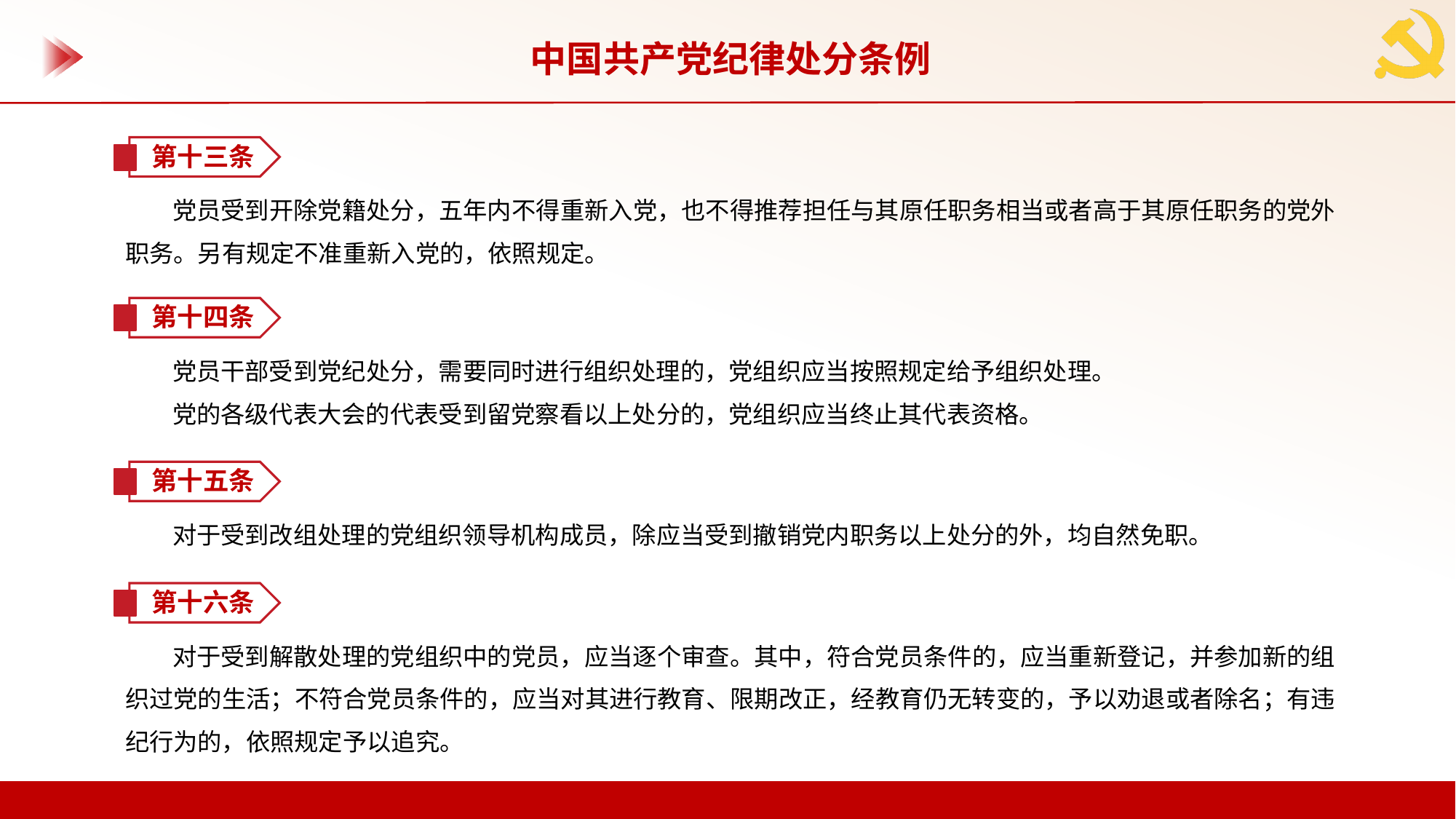

中国共产党纪律处分条例
第十三条

党员受到开除党籍处分，五年内不得重新入党，也不得推荐担任与其原任职务相当或者高于其原任职务的党外职务。另有规定不准重新入党的，依照规定。
第十四条

党员干部受到党纪处分，需要同时进行组织处理的，党组织应当按照规定给予组织处理。
党的各级代表大会的代表受到留党察看以上处分的，党组织应当终止其代表资格。
第十五条

对于受到改组处理的党组织领导机构成员，除应当受到撤销党内职务以上处分的外，均自然免职。
第十六条

对于受到解散处理的党组织中的党员，应当逐个审查。其中，符合党员条件的，应当重新登记，并参加新的组织过党的生活；不符合党员条件的，应当对其进行教育、限期改正，经教育仍无转变的，予以劝退或者除名；有违纪行为的，依照规定予以追究。